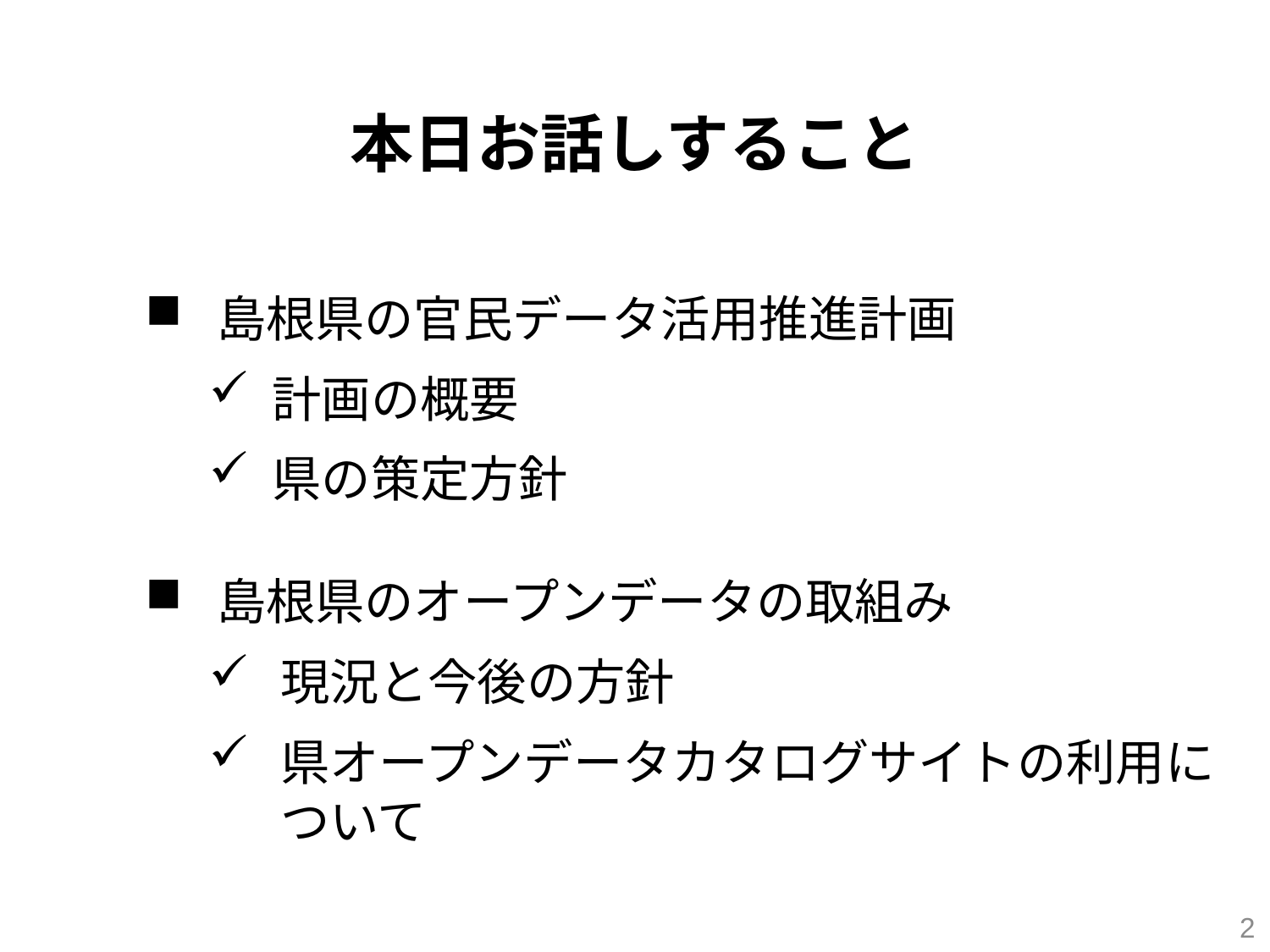

本日お話しすること
島根県の官民データ活用推進計画
計画の概要
県の策定方針
島根県のオープンデータの取組み
現況と今後の方針
県オープンデータカタログサイトの利用について
2